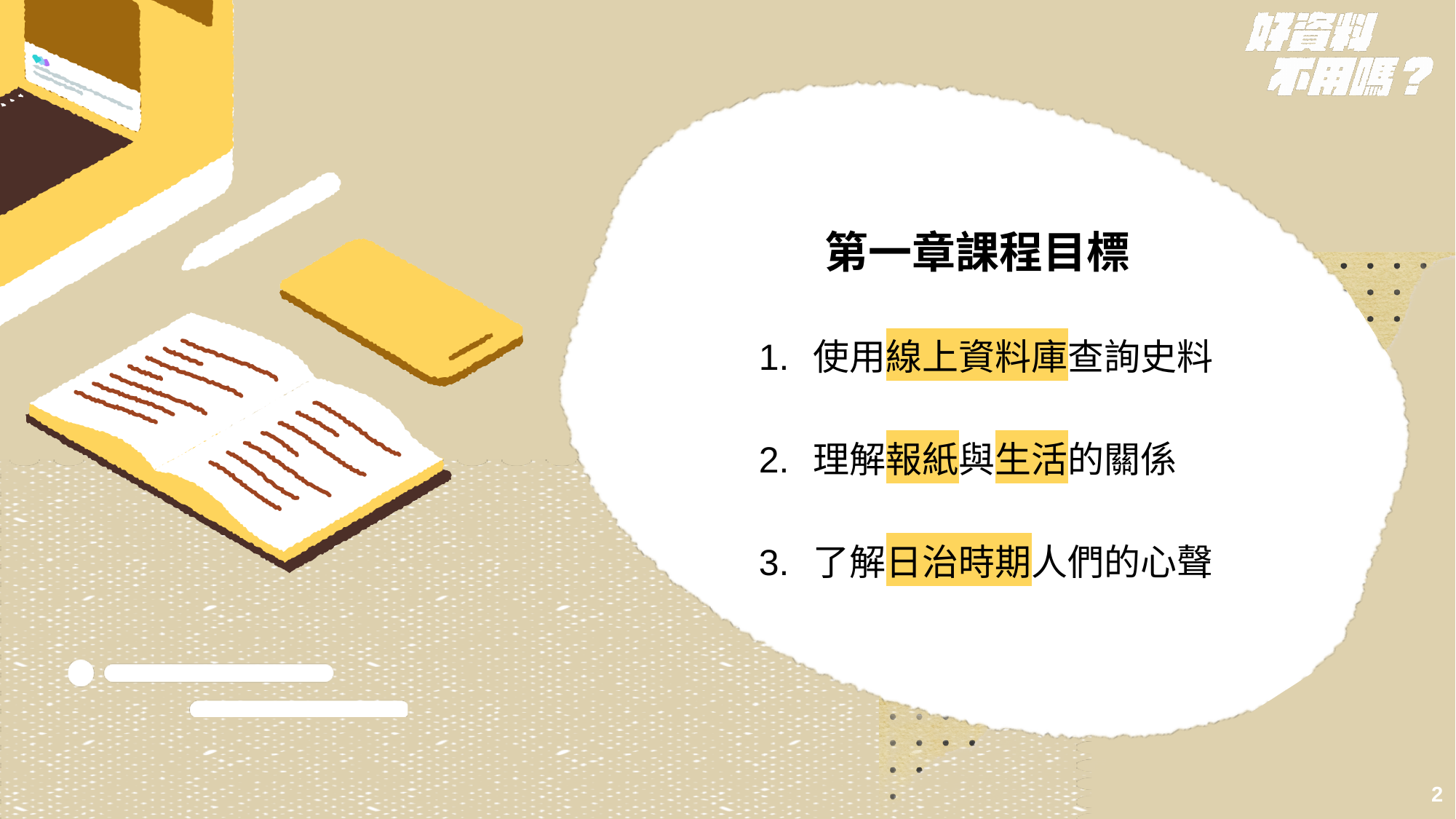

第一章課程目標
使用線上資料庫查詢史料

理解報紙與生活的關係

了解日治時期人們的心聲